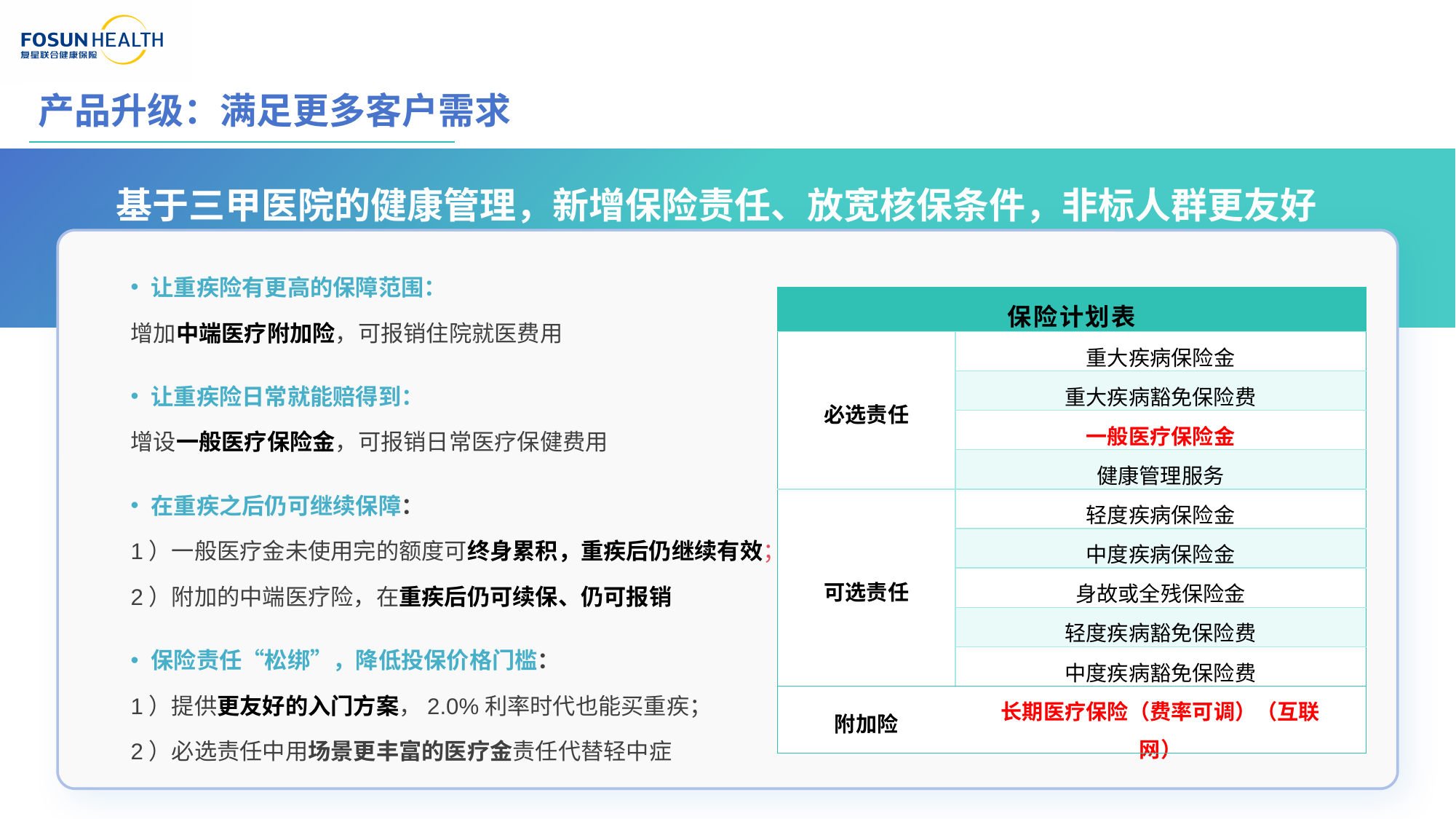

产品升级：满足更多客户需求

基于三甲医院的健康管理，新增保险责任、放宽核保条件，非标人群更友好

让重疾险有更高的保障范围：
增加中端医疗附加险，可报销住院就医费用
让重疾险日常就能赔得到：
增设一般医疗保险金，可报销日常医疗保健费用
在重疾之后仍可继续保障：
1）一般医疗金未使用完的额度可终身累积，重疾后仍继续有效；
2）附加的中端医疗险，在重疾后仍可续保、仍可报销
保险责任“松绑”，降低投保价格门槛：
1）提供更友好的入门方案，2.0%利率时代也能买重疾；
2）必选责任中用场景更丰富的医疗金责任代替轻中症
| 保险计划表 |  |
| --- | --- |
| 必选责任 | 重大疾病保险金 |
|  | 重大疾病豁免保险费 |
|  | 一般医疗保险金 |
|  | 健康管理服务 |
| 可选责任 | 轻度疾病保险金 |
|  | 中度疾病保险金 |
|  | 身故或全残保险金 |
|  | 轻度疾病豁免保险费 |
|  | 中度疾病豁免保险费 |
| 附加险 | 长期医疗保险（费率可调）（互联网） |
14